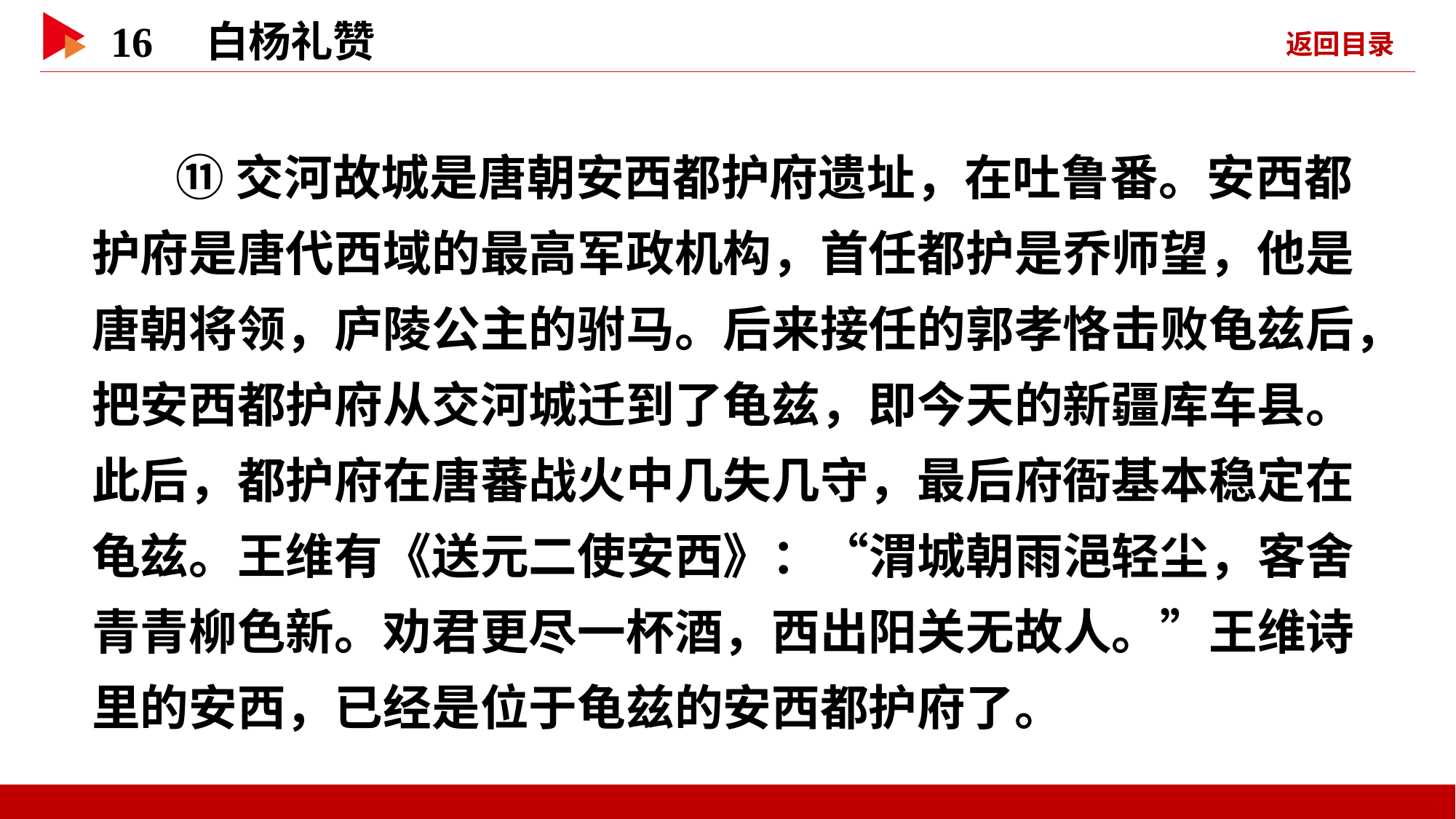

⑪交河故城是唐朝安西都护府遗址，在吐鲁番。安西都护府是唐代西域的最高军政机构，首任都护是乔师望，他是唐朝将领，庐陵公主的驸马。后来接任的郭孝恪击败龟兹后，把安西都护府从交河城迁到了龟兹，即今天的新疆库车县。此后，都护府在唐蕃战火中几失几守，最后府衙基本稳定在龟兹。王维有《送元二使安西》：“渭城朝雨浥轻尘，客舍青青柳色新。劝君更尽一杯酒，西出阳关无故人。”王维诗里的安西，已经是位于龟兹的安西都护府了。